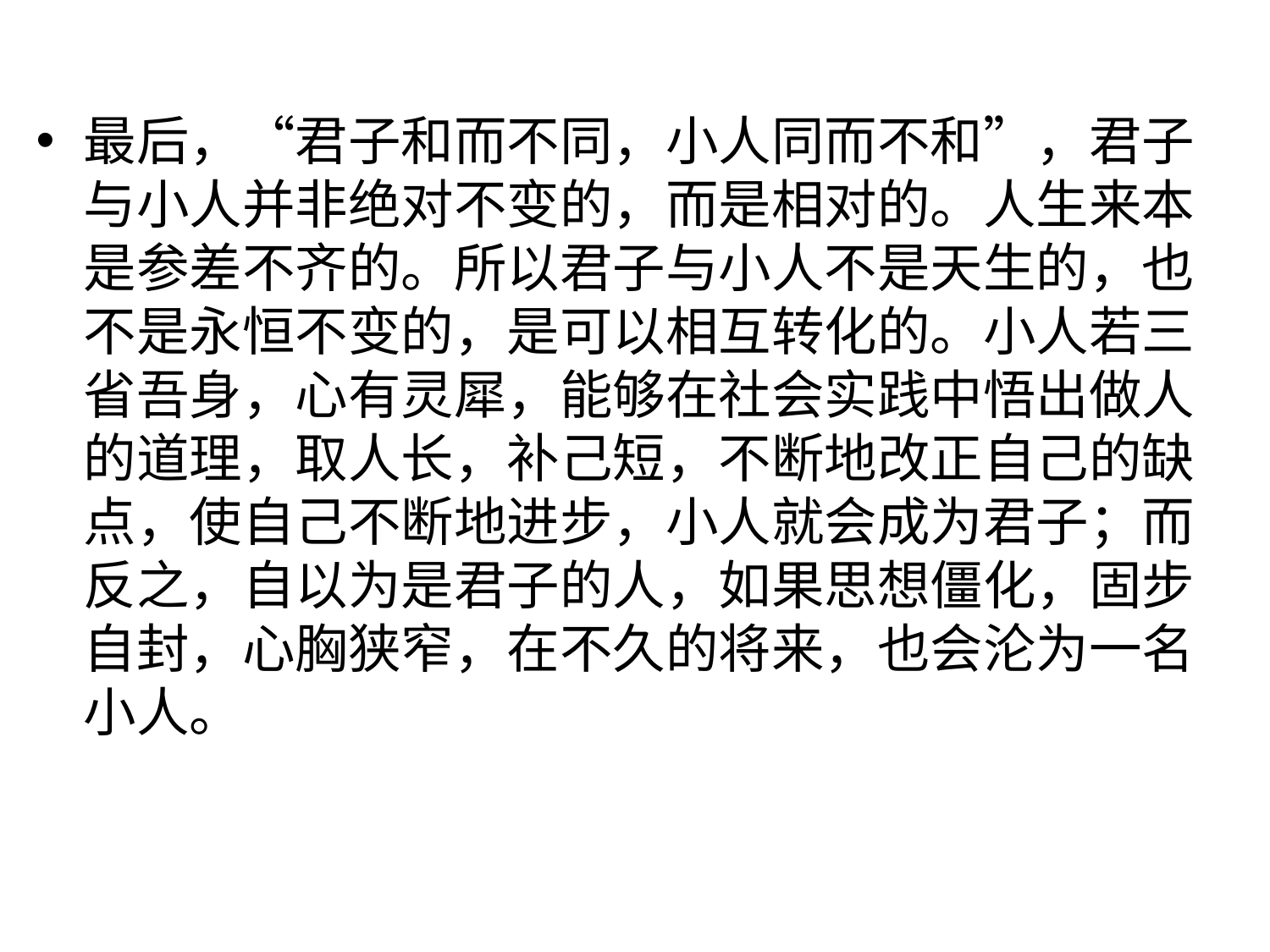

最后，“君子和而不同，小人同而不和”，君子与小人并非绝对不变的，而是相对的。人生来本是参差不齐的。所以君子与小人不是天生的，也不是永恒不变的，是可以相互转化的。小人若三省吾身，心有灵犀，能够在社会实践中悟出做人的道理，取人长，补己短，不断地改正自己的缺点，使自己不断地进步，小人就会成为君子；而反之，自以为是君子的人，如果思想僵化，固步自封，心胸狭窄，在不久的将来，也会沦为一名小人。